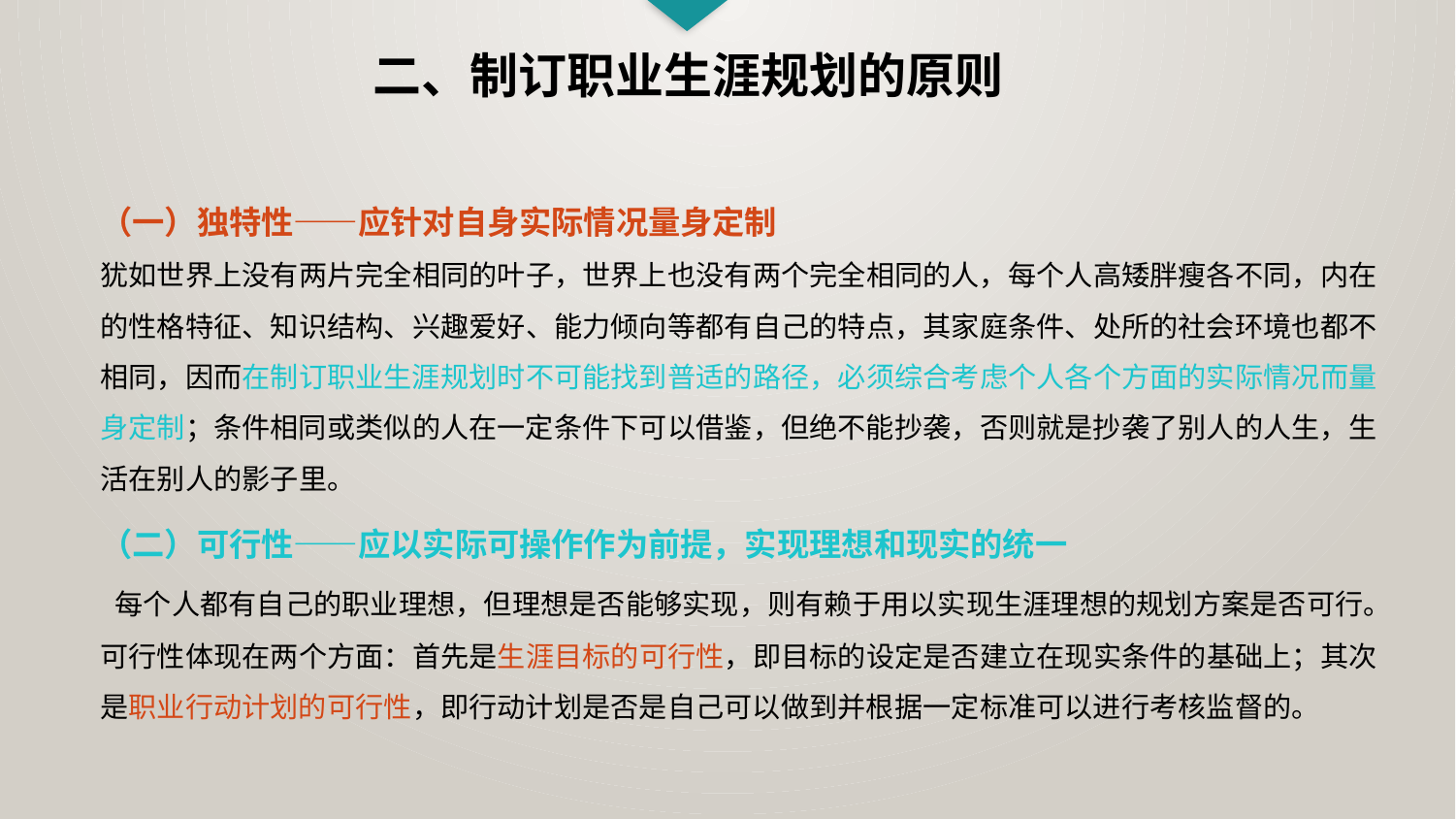

二、制订职业生涯规划的原则
（一）独特性——应针对自身实际情况量身定制
犹如世界上没有两片完全相同的叶子，世界上也没有两个完全相同的人，每个人高矮胖瘦各不同，内在的性格特征、知识结构、兴趣爱好、能力倾向等都有自己的特点，其家庭条件、处所的社会环境也都不相同，因而在制订职业生涯规划时不可能找到普适的路径，必须综合考虑个人各个方面的实际情况而量身定制；条件相同或类似的人在一定条件下可以借鉴，但绝不能抄袭，否则就是抄袭了别人的人生，生活在别人的影子里。
（二）可行性——应以实际可操作作为前提，实现理想和现实的统一
 每个人都有自己的职业理想，但理想是否能够实现，则有赖于用以实现生涯理想的规划方案是否可行。可行性体现在两个方面：首先是生涯目标的可行性，即目标的设定是否建立在现实条件的基础上；其次是职业行动计划的可行性，即行动计划是否是自己可以做到并根据一定标准可以进行考核监督的。
25